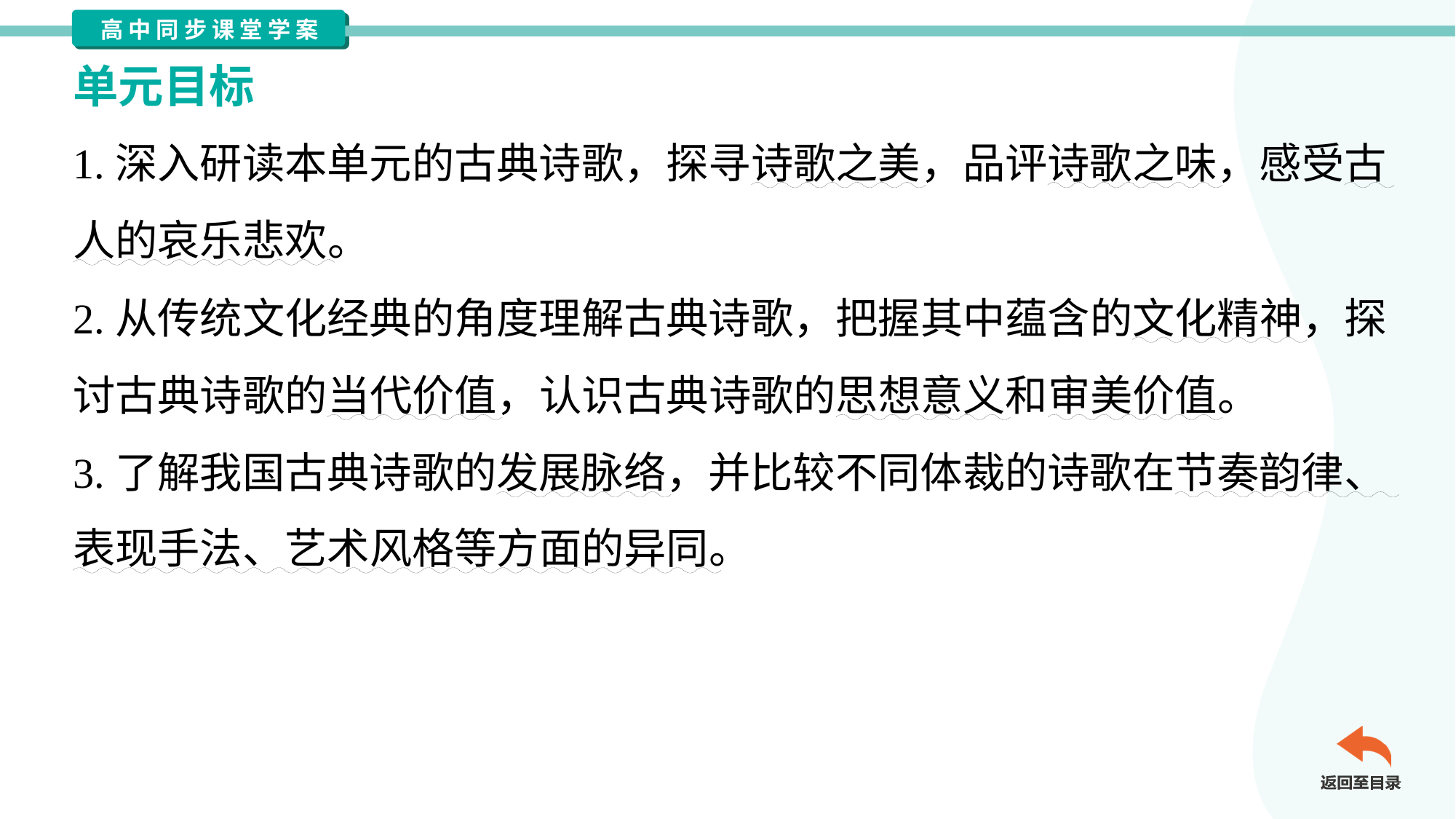

单元目标
1.深入研读本单元的古典诗歌，探寻诗歌之美，品评诗歌之味，感受古
人的哀乐悲欢。
2.从传统文化经典的角度理解古典诗歌，把握其中蕴含的文化精神，探
讨古典诗歌的当代价值，认识古典诗歌的思想意义和审美价值。
3.了解我国古典诗歌的发展脉络，并比较不同体裁的诗歌在节奏韵律、
表现手法、艺术风格等方面的异同。